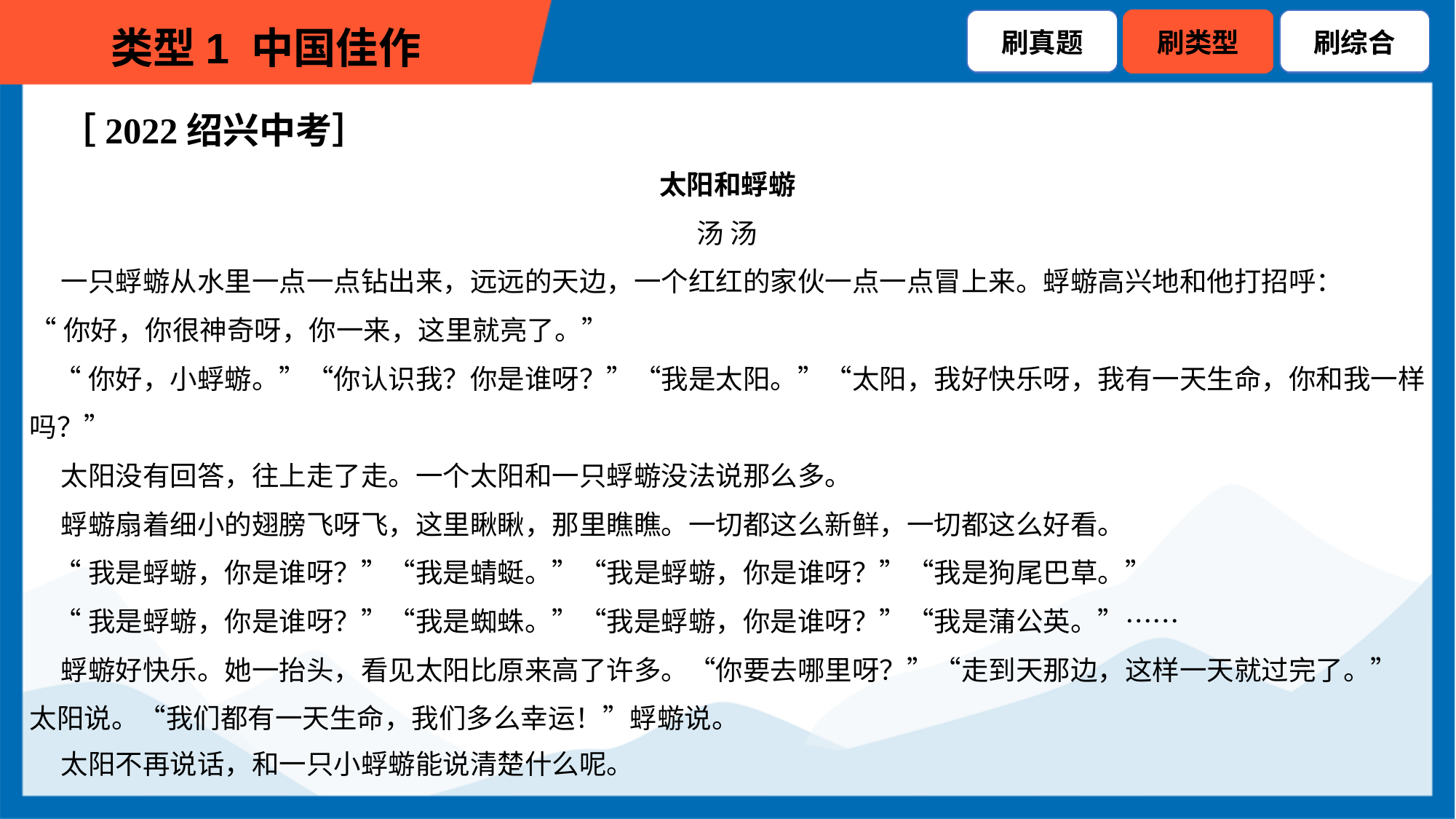

［2022绍兴中考］
太阳和蜉蝣
汤 汤
    一只蜉蝣从水里一点一点钻出来，远远的天边，一个红红的家伙一点一点冒上来。蜉蝣高兴地和他打招呼：
“你好，你很神奇呀，你一来，这里就亮了。”
    “你好，小蜉蝣。”“你认识我？你是谁呀？”“我是太阳。”“太阳，我好快乐呀，我有一天生命，你和我一样
吗？”
    太阳没有回答，往上走了走。一个太阳和一只蜉蝣没法说那么多。
    蜉蝣扇着细小的翅膀飞呀飞，这里瞅瞅，那里瞧瞧。一切都这么新鲜，一切都这么好看。
    “我是蜉蝣，你是谁呀？”“我是蜻蜓。”“我是蜉蝣，你是谁呀？”“我是狗尾巴草。”
    “我是蜉蝣，你是谁呀？”“我是蜘蛛。”“我是蜉蝣，你是谁呀？”“我是蒲公英。”……
    蜉蝣好快乐。她一抬头，看见太阳比原来高了许多。“你要去哪里呀？”“走到天那边，这样一天就过完了。”
太阳说。“我们都有一天生命，我们多么幸运！”蜉蝣说。
    太阳不再说话，和一只小蜉蝣能说清楚什么呢。